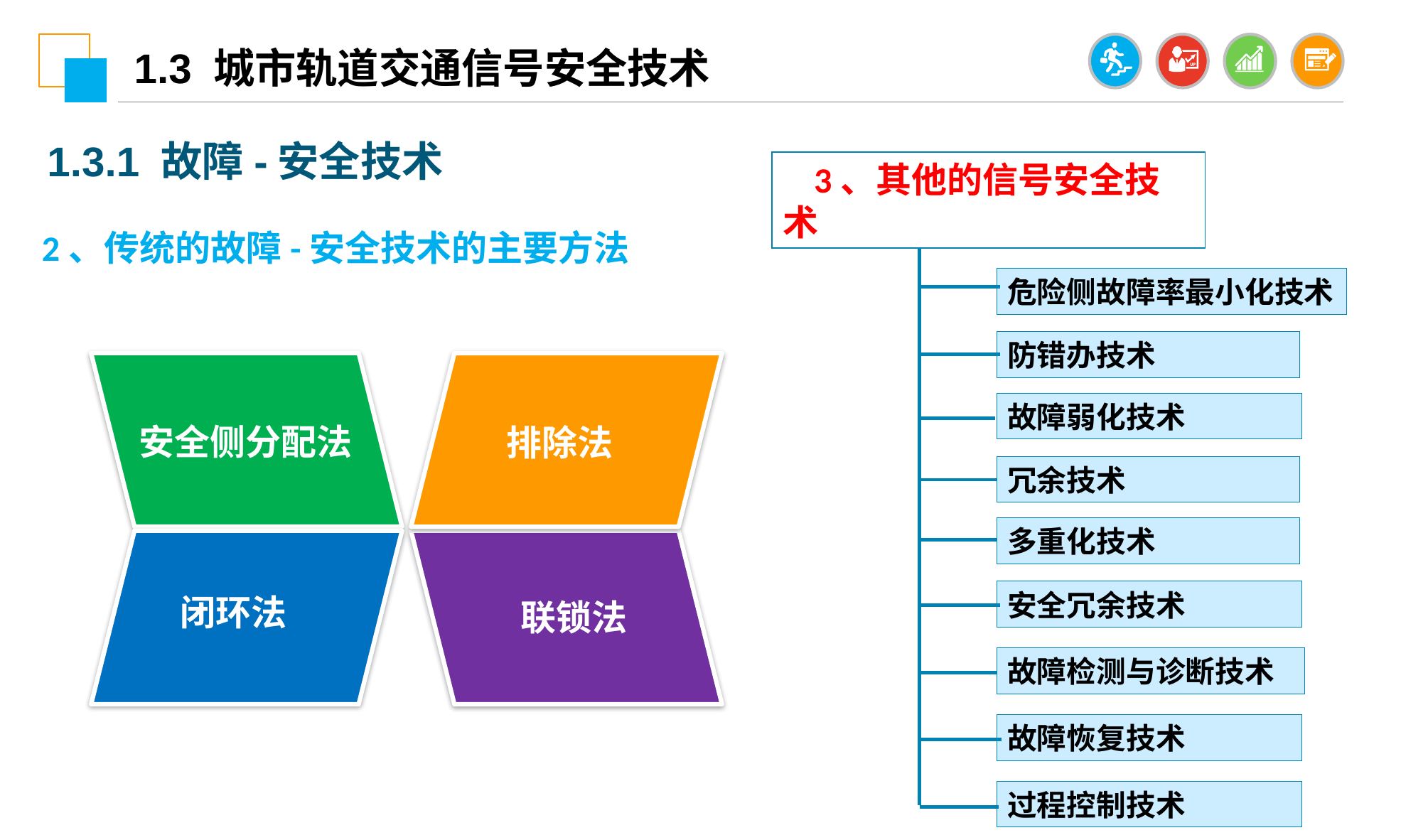

1.3 城市轨道交通信号安全技术
1.3.1 故障-安全技术
3、其他的信号安全技术
2、传统的故障-安全技术的主要方法

危险侧故障率最小化技术

防错办技术

安全侧分配法

排除法

故障弱化技术

冗余技术

多重化技术

闭环法

联锁法

安全冗余技术

故障检测与诊断技术

故障恢复技术

过程控制技术